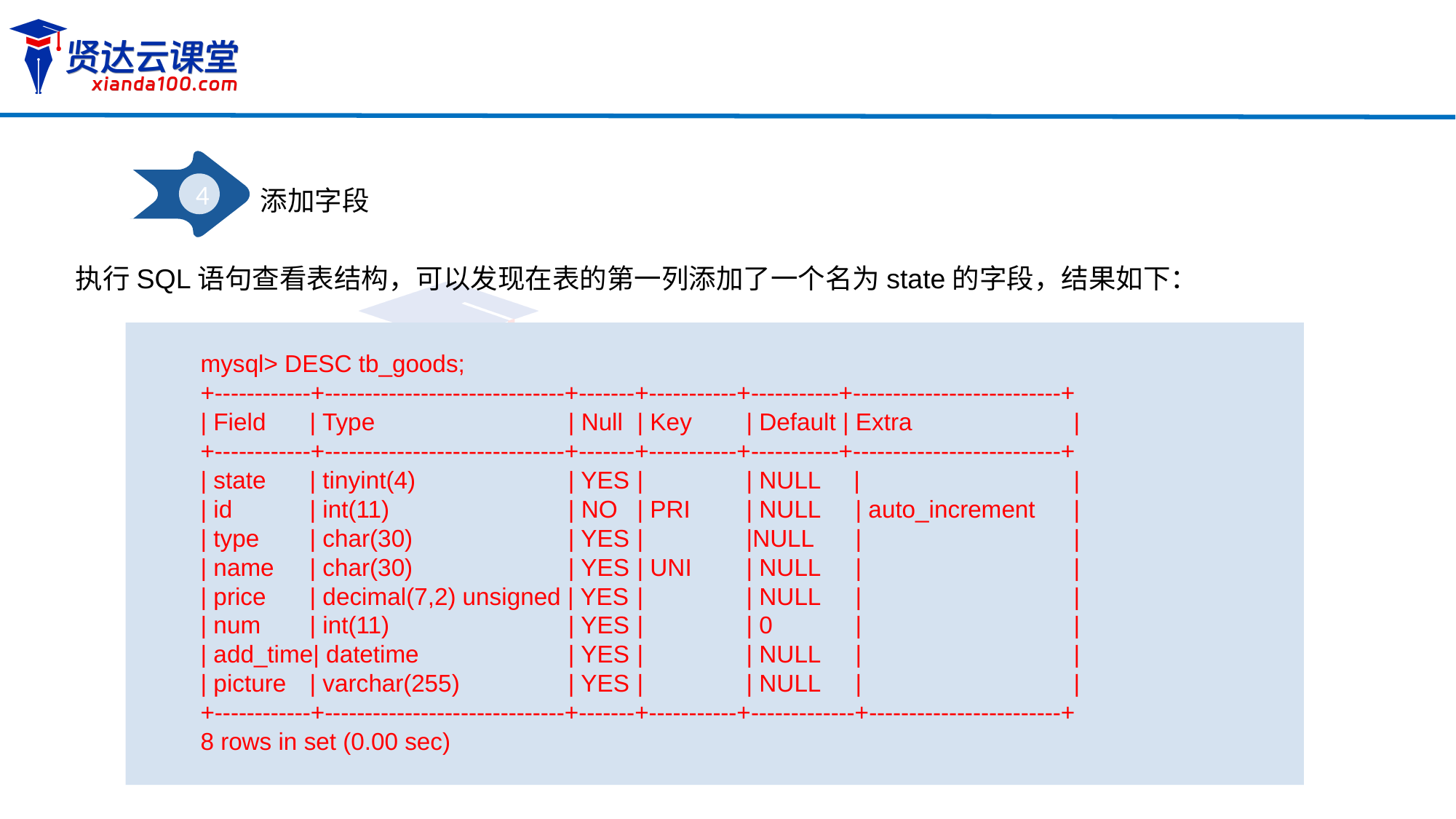

4
添加字段
执行SQL语句查看表结构，可以发现在表的第一列添加了一个名为state的字段，结果如下：

mysql> DESC tb_goods;
+------------+------------------------------+-------+-----------+-----------+--------------------------+
| Field	| Type		      | Null	| Key	| Default | Extra		|
+------------+------------------------------+-------+-----------+-----------+--------------------------+
| state	| tinyint(4) 	      | YES	|	| NULL     |		|
| id	| int(11) 		      | NO	| PRI	| NULL	| auto_increment	|
| type	| char(30)		      | YES	|	|NULL	|		|
| name	| char(30)		      | YES	| UNI	| NULL	|		|
| price	| decimal(7,2) unsigned | YES	|	| NULL	|		|
| num	| int(11)		      | YES	|	| 0 	|		|
| add_time| datetime	      | YES	|	| NULL	|		|
| picture	| varchar(255)	      | YES	|	| NULL	|		|
+------------+------------------------------+-------+-----------+-------------+------------------------+
8 rows in set (0.00 sec)